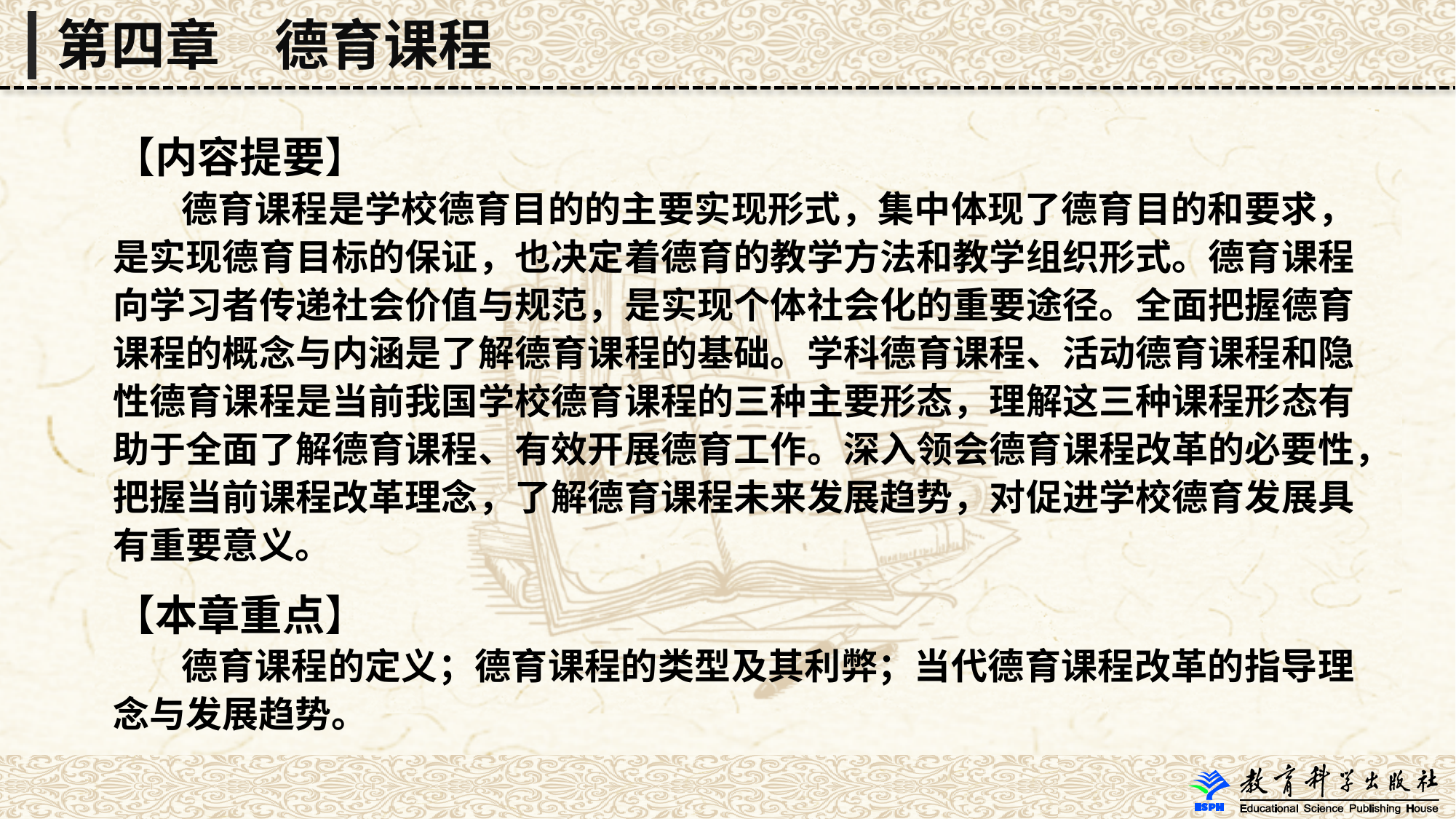

第四章　德育课程
【内容提要】
       德育课程是学校德育目的的主要实现形式，集中体现了德育目的和要求，是实现德育目标的保证，也决定着德育的教学方法和教学组织形式。德育课程向学习者传递社会价值与规范，是实现个体社会化的重要途径。全面把握德育课程的概念与内涵是了解德育课程的基础。学科德育课程、活动德育课程和隐性德育课程是当前我国学校德育课程的三种主要形态，理解这三种课程形态有助于全面了解德育课程、有效开展德育工作。深入领会德育课程改革的必要性，把握当前课程改革理念，了解德育课程未来发展趋势，对促进学校德育发展具有重要意义。

【本章重点】
       德育课程的定义；德育课程的类型及其利弊；当代德育课程改革的指导理念与发展趋势。